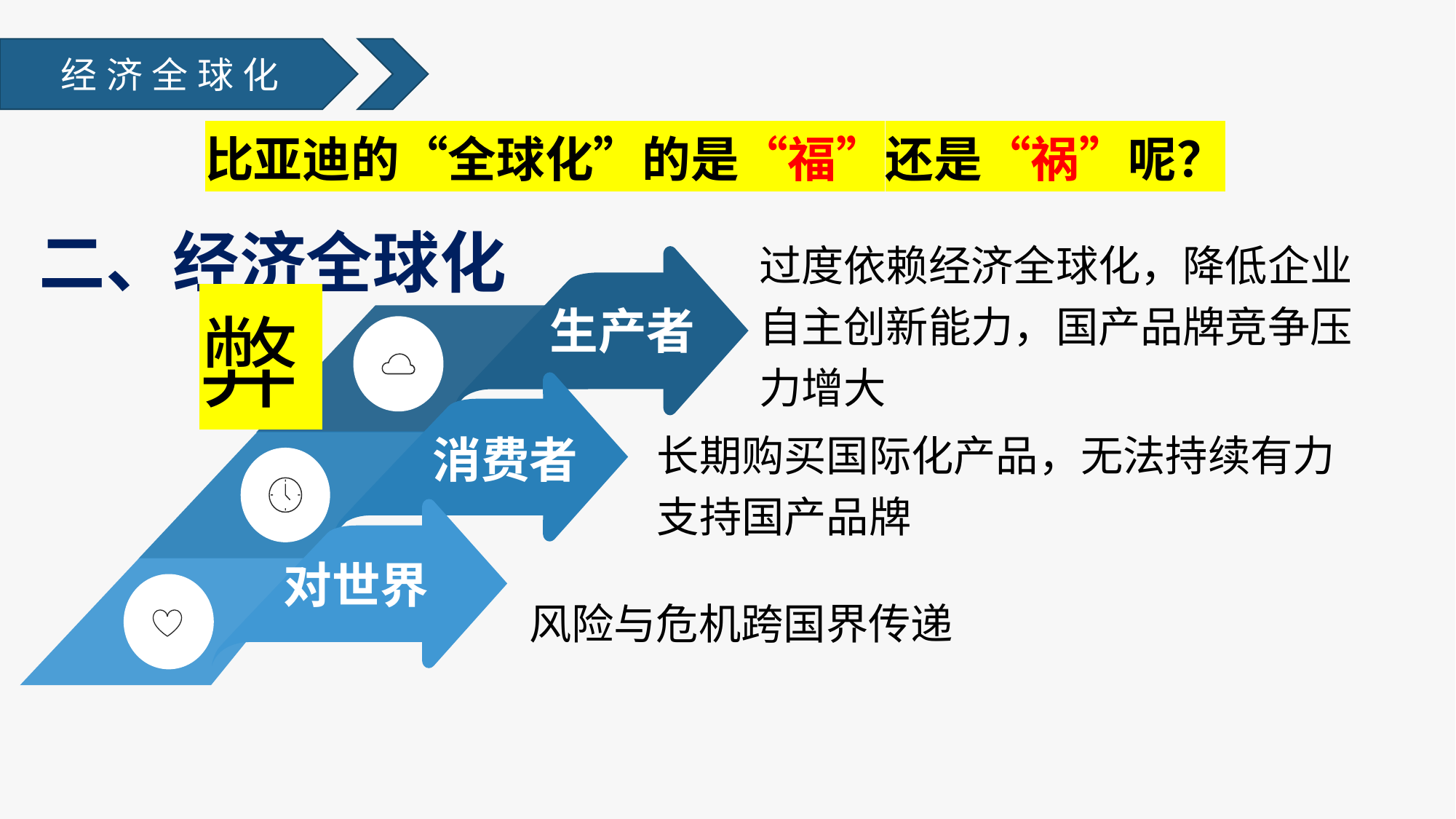

经济全球化

比亚迪的“全球化”的是“福”还是“祸”呢？
二、经济全球化
弊

过度依赖经济全球化，降低企业自主创新能力，国产品牌竞争压力增大

生产者

长期购买国际化产品，无法持续有力支持国产品牌
消费者

对世界

风险与危机跨国界传递